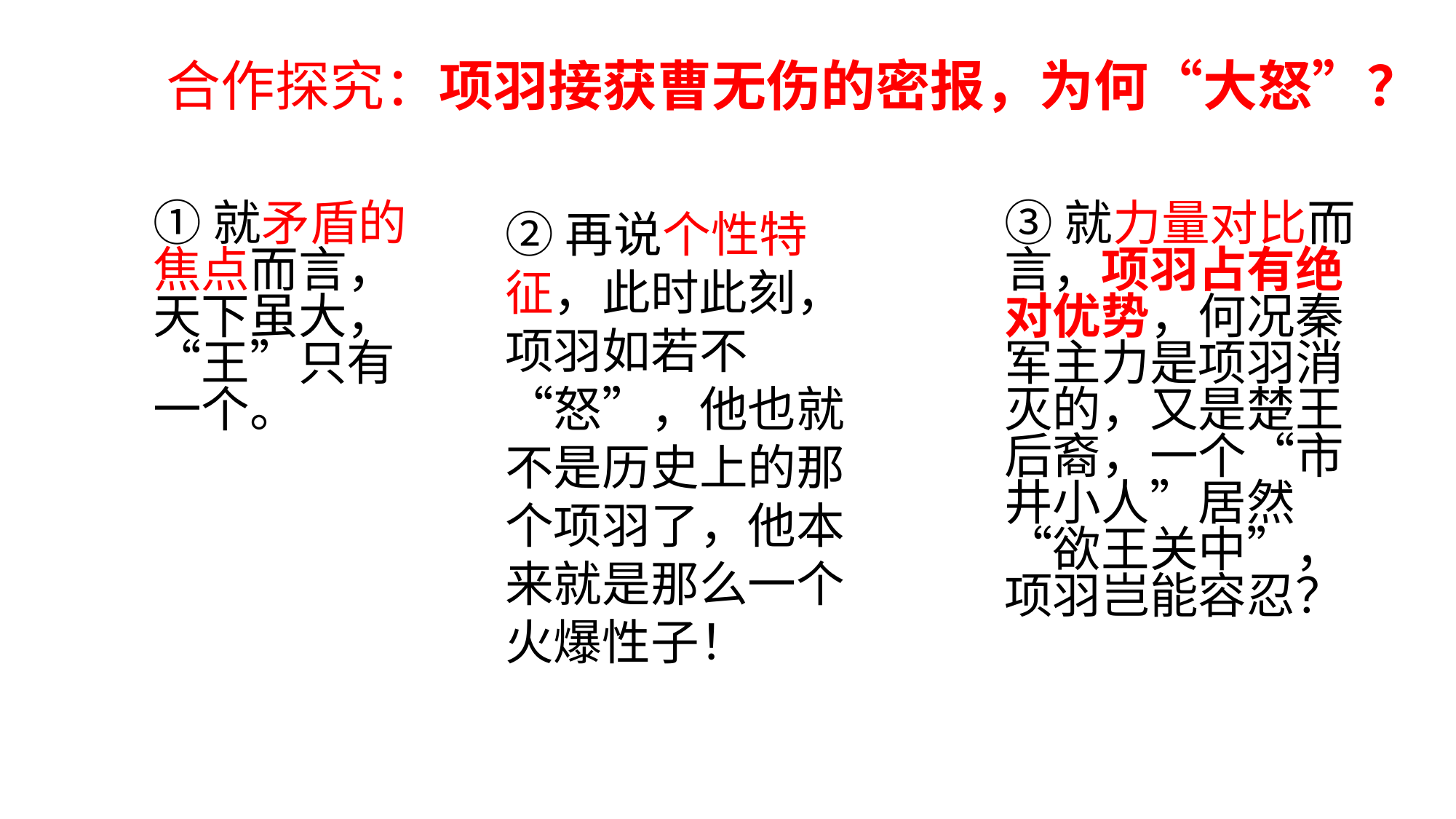

合作探究：项羽接获曹无伤的密报，为何“大怒”？
①就矛盾的   焦点而言，天下虽大，“王”只有一个。

③就力量对比而言，项羽占有绝对优势，何况秦军主力是项羽消灭的，又是楚王后裔，一个“市井小人”居然“欲王关中”，项羽岂能容忍？

②再说个性特征，此时此刻，项羽如若不“怒”，他也就不是历史上的那个项羽了，他本来就是那么一个火爆性子！